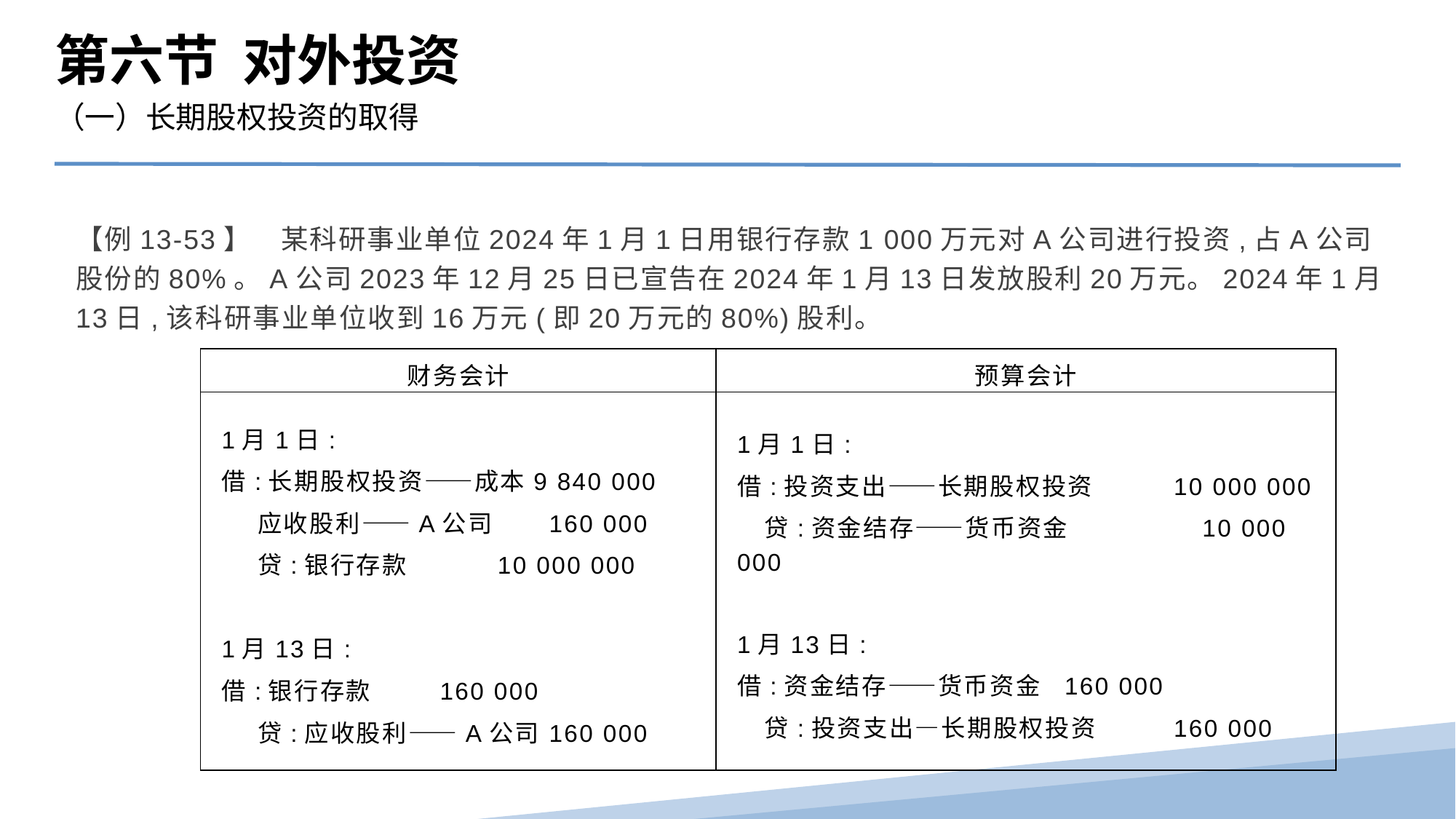

第六节  对外投资
（一）长期股权投资的取得
【例13-53】　某科研事业单位2024年1月1日用银行存款1 000万元对A公司进行投资,占A公司股份的80%。A公司2023年12月25日已宣告在2024年1月13日发放股利20万元。2024年1月13日,该科研事业单位收到16万元(即20万元的80%)股利。
| 财务会计 | 预算会计 |
| --- | --- |
| 1月1日: 借:长期股权投资——成本9 840 000 应收股利——A公司 160 000 贷:银行存款 10 000 000 　 1月13日: 借:银行存款 160 000 贷:应收股利——A公司 160 000 | 1月1日: 借:投资支出——长期股权投资 10 000 000 贷:资金结存——货币资金 10 000 000 　　 1月13日: 借:资金结存——货币资金 160 000 贷:投资支出—长期股权投资 160 000 |